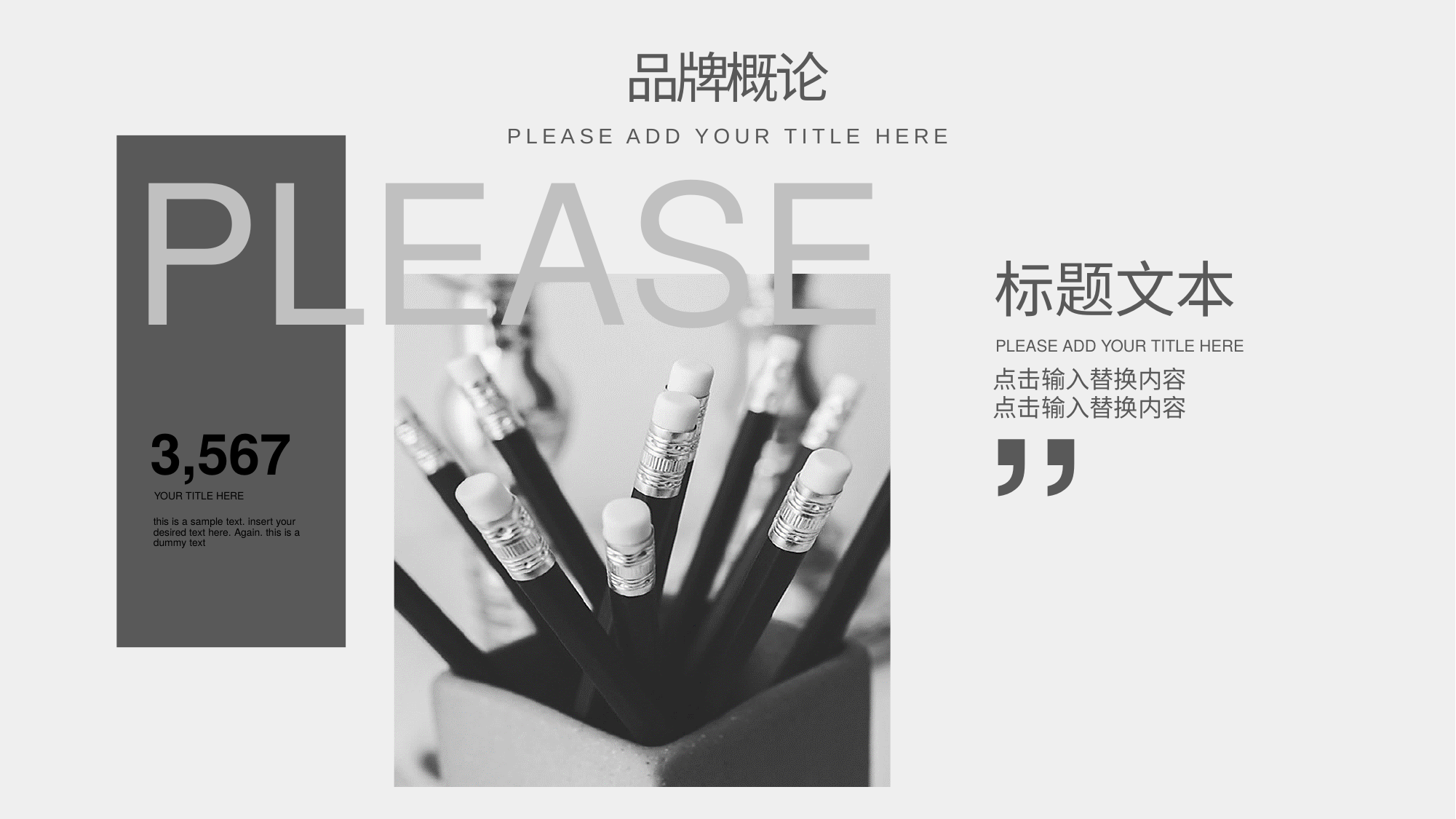

品牌概论
PLEASE ADD YOUR TITLE HERE
PLEASE

标题文本
PLEASE ADD YOUR TITLE HERE
点击输入替换内容
点击输入替换内容

,,
3,567
YOUR TITLE HERE
this is a sample text. insert your desired text here. Again. this is a dummy text